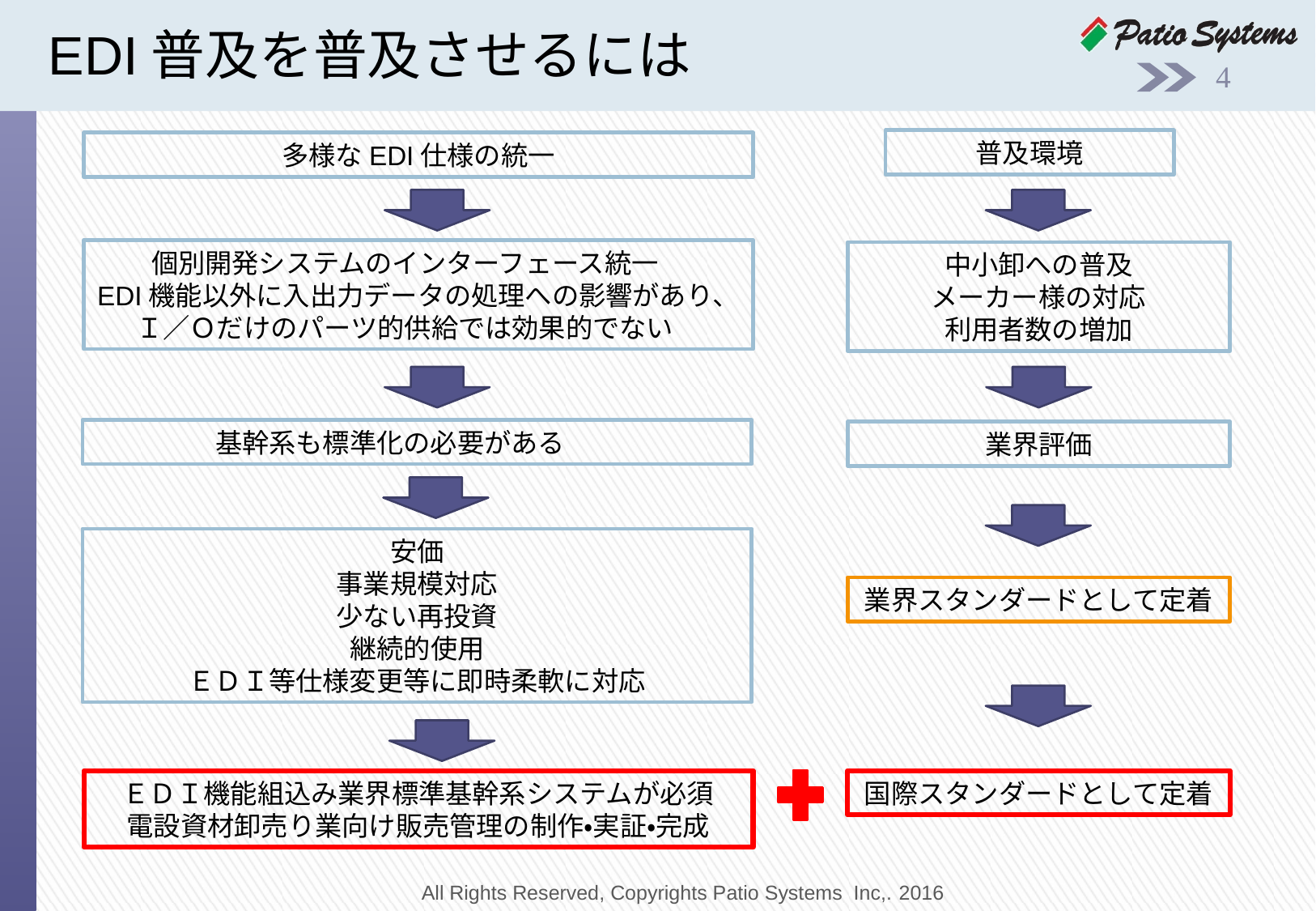

# EDI普及を普及させるには
4
普及環境
多様なEDI仕様の統一

個別開発システムのインターフェース統一
EDI機能以外に入出力データの処理への影響があり、
Ｉ／Ｏだけのパーツ的供給では効果的でない
中小卸への普及
メーカー様の対応
利用者数の増加

基幹系も標準化の必要がある
業界評価

安価
事業規模対応
少ない再投資
継続的使用
ＥＤＩ等仕様変更等に即時柔軟に対応
業界スタンダードとして定着

ＥＤＩ機能組込み業界標準基幹系システムが必須
電設資材卸売り業向け販売管理の制作・実証・完成
国際スタンダードとして定着